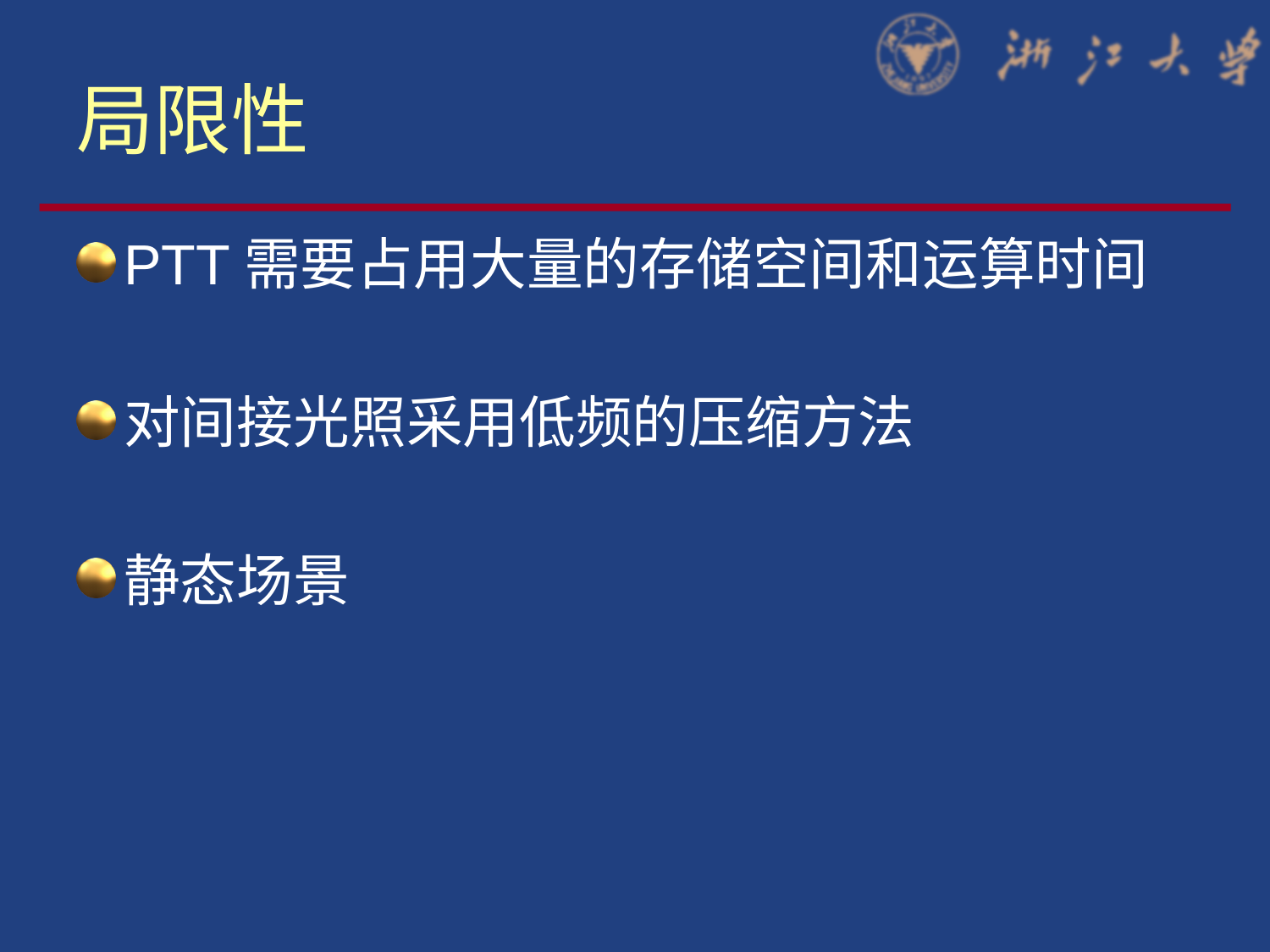

# 局限性
PTT需要占用大量的存储空间和运算时间

对间接光照采用低频的压缩方法

静态场景